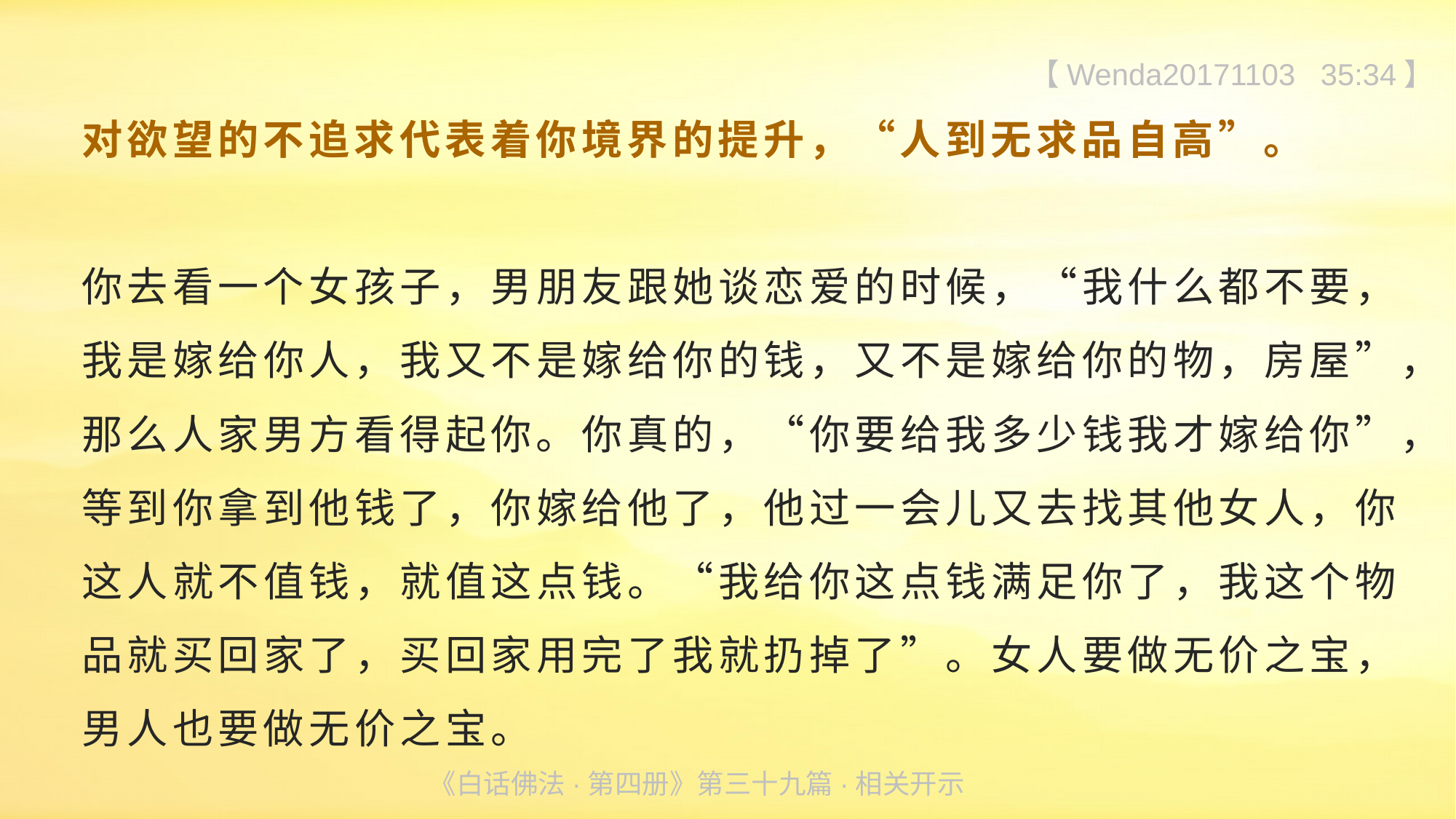

【Wenda20171103   35:34】
对欲望的不追求代表着你境界的提升，“人到无求品自高”。

你去看一个女孩子，男朋友跟她谈恋爱的时候，“我什么都不要，我是嫁给你人，我又不是嫁给你的钱，又不是嫁给你的物，房屋”，那么人家男方看得起你。你真的，“你要给我多少钱我才嫁给你”，等到你拿到他钱了，你嫁给他了，他过一会儿又去找其他女人，你这人就不值钱，就值这点钱。“我给你这点钱满足你了，我这个物品就买回家了，买回家用完了我就扔掉了”。女人要做无价之宝，男人也要做无价之宝。
《白话佛法·第四册》第三十九篇·相关开示